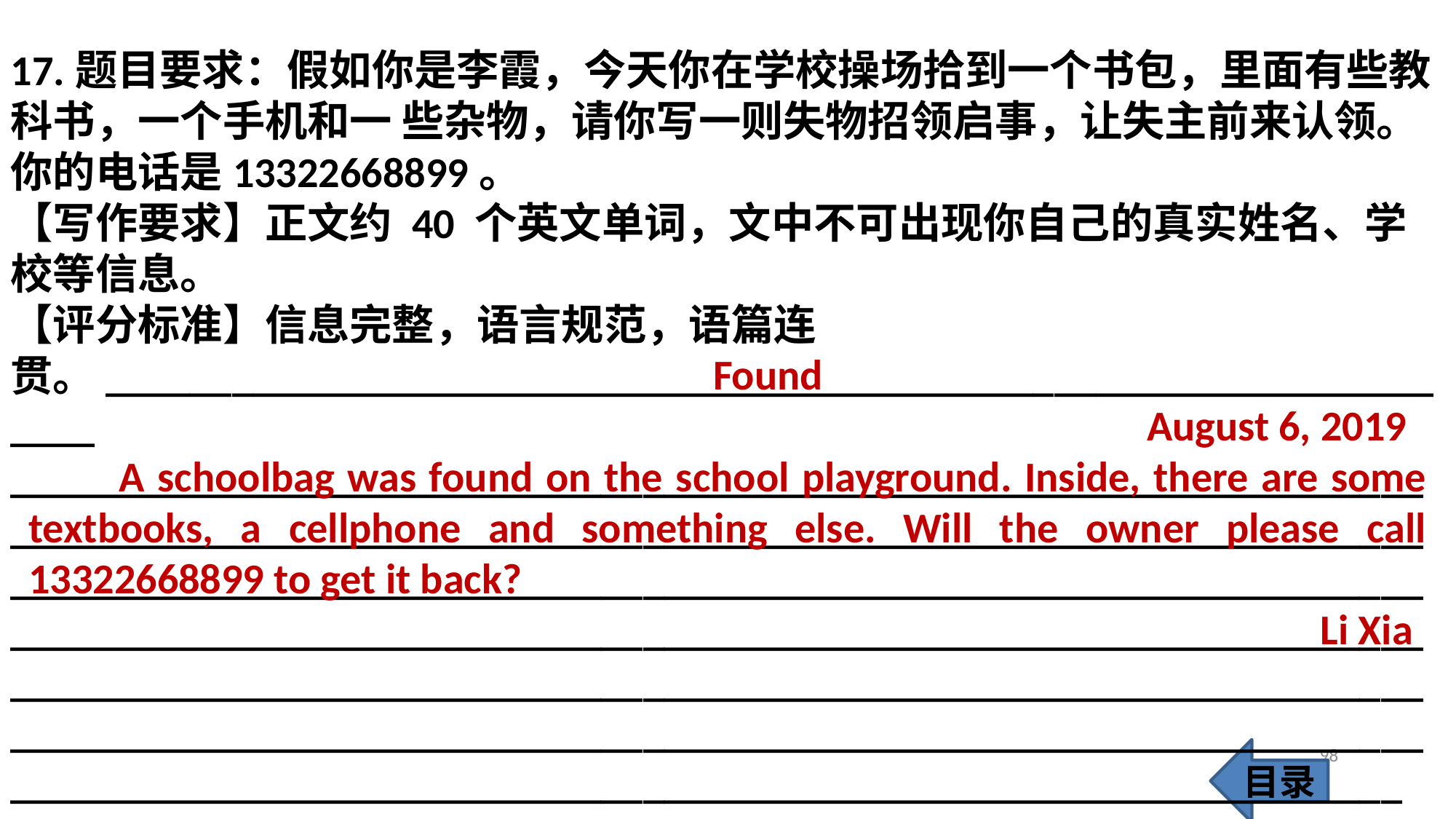

17.题目要求：假如你是李霞，今天你在学校操场拾到一个书包，里面有些教科书，一个手机和一 些杂物，请你写一则失物招领启事，让失主前来认领。你的电话是13322668899。
【写作要求】正文约 40 个英文单词，文中不可出现你自己的真实姓名、学校等信息。
【评分标准】信息完整，语言规范，语篇连贯。___________________________________________________________________
___________________________________________________________________
___________________________________________________________________
___________________________________________________________________
___________________________________________________________________
___________________________________________________________________
___________________________________________________________________
__________________________________________________________________
                                                                       Found
                                                                                                                    August 6, 2019
       A schoolbag was found on the school playground. Inside, there are some textbooks, a cellphone and something else. Will the owner please call 13322668899 to get it back?
                                                                                                                                      Li Xia
98
目录